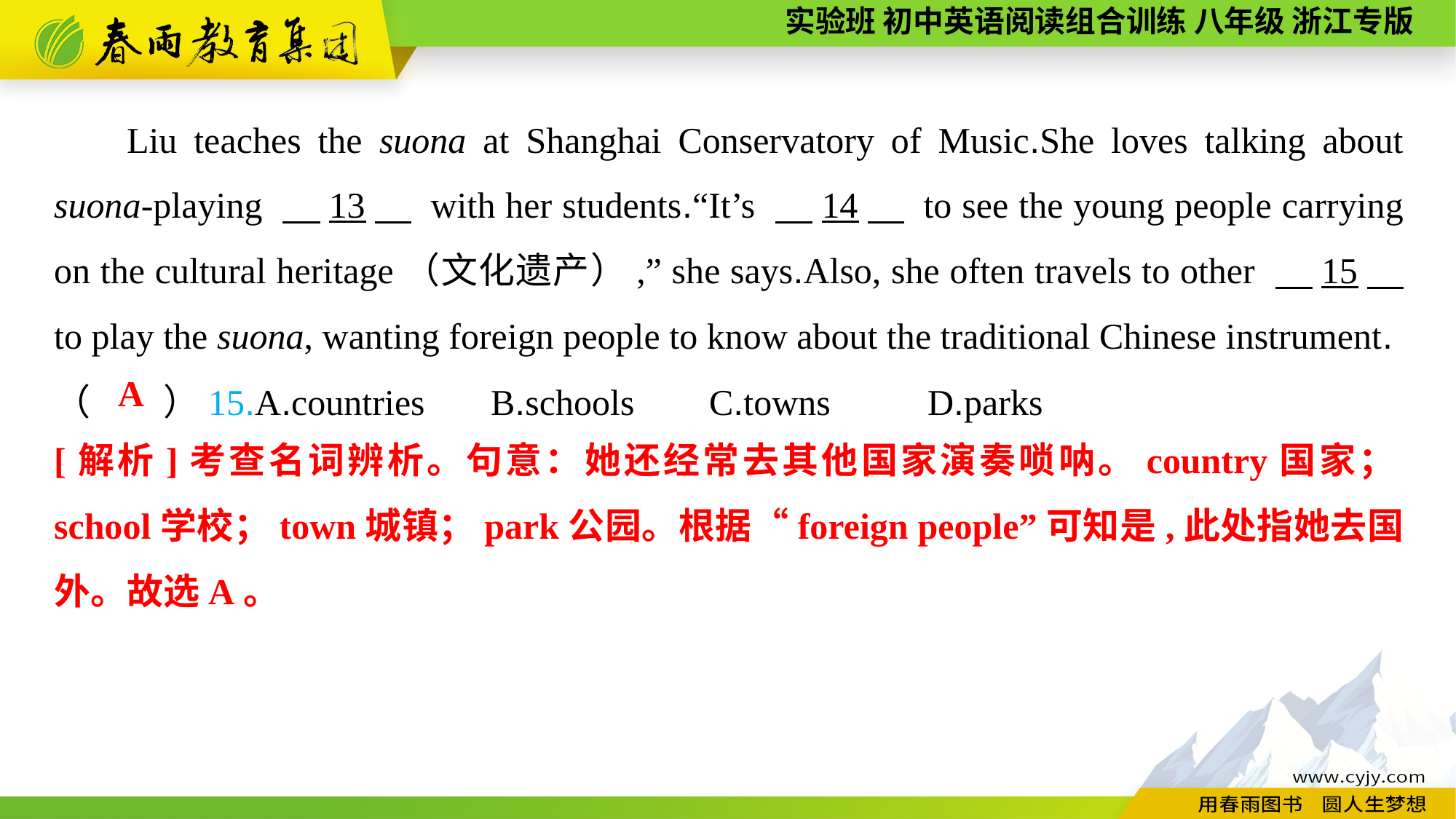

Liu teaches the suona at Shanghai Conservatory of Music.She loves talking about suona-playing 　13　 with her students.“It’s 　14　 to see the young people carrying on the cultural heritage（文化遗产）,” she says.Also, she often travels to other 　15　 to play the suona, wanting foreign people to know about the traditional Chinese instrument.
（　　）15.A.countries	B.schools	C.towns	D.parks
A
[解析]考查名词辨析。句意：她还经常去其他国家演奏唢呐。country国家；school学校；town城镇；park公园。根据“foreign people”可知是,此处指她去国外。故选A。